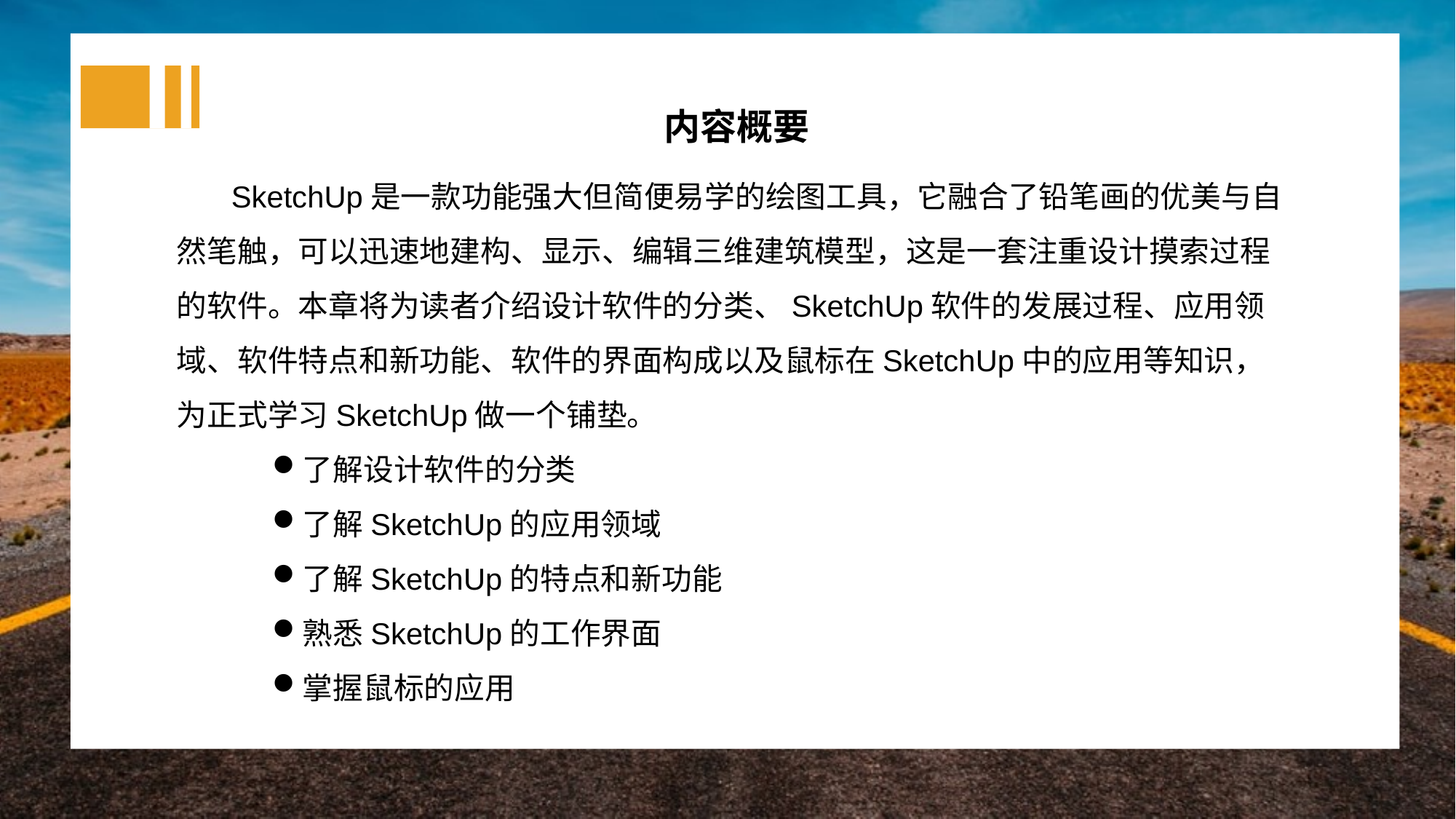

内容概要
SketchUp是一款功能强大但简便易学的绘图工具，它融合了铅笔画的优美与自然笔触，可以迅速地建构、显示、编辑三维建筑模型，这是一套注重设计摸索过程的软件。本章将为读者介绍设计软件的分类、SketchUp软件的发展过程、应用领域、软件特点和新功能、软件的界面构成以及鼠标在SketchUp中的应用等知识，为正式学习SketchUp做一个铺垫。
了解设计软件的分类
了解SketchUp的应用领域
了解SketchUp的特点和新功能
熟悉SketchUp的工作界面
掌握鼠标的应用